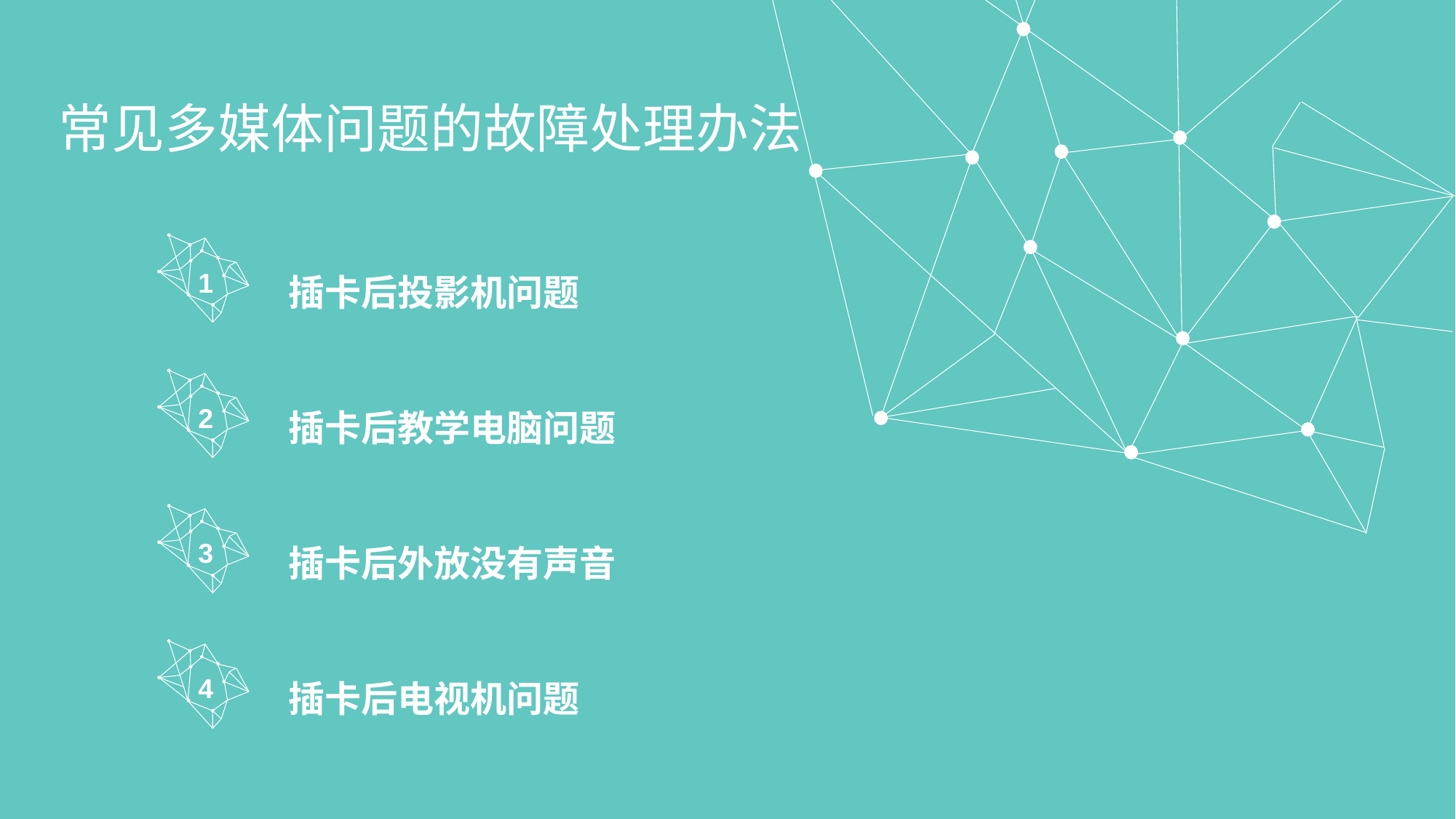

常见多媒体问题的故障处理办法

1
插卡后投影机问题

2
插卡后教学电脑问题

3
插卡后外放没有声音

4
插卡后电视机问题